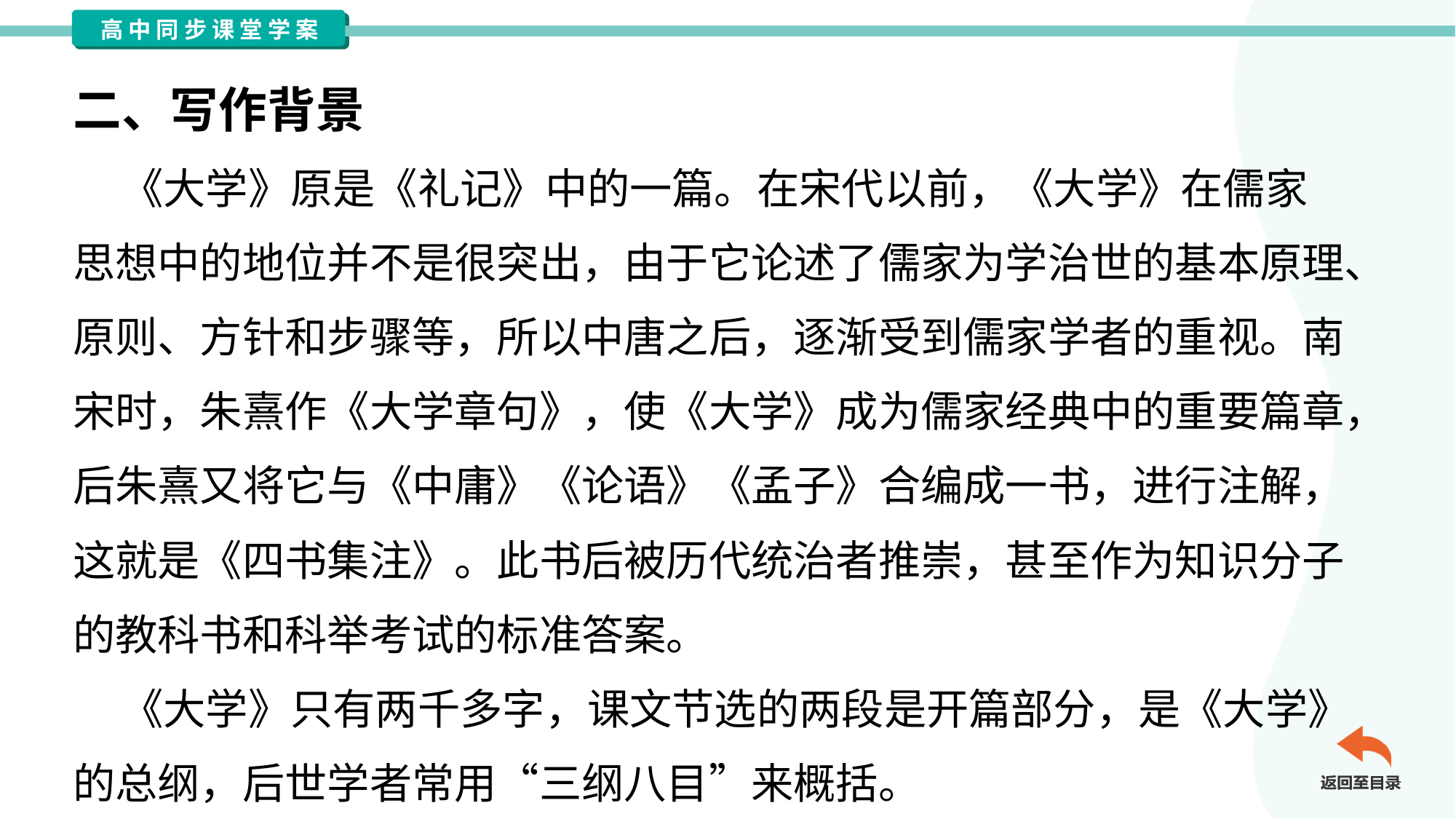

二、写作背景
    《大学》原是《礼记》中的一篇。在宋代以前，《大学》在儒家
思想中的地位并不是很突出，由于它论述了儒家为学治世的基本原理、
原则、方针和步骤等，所以中唐之后，逐渐受到儒家学者的重视。南
宋时，朱熹作《大学章句》，使《大学》成为儒家经典中的重要篇章，
后朱熹又将它与《中庸》《论语》《孟子》合编成一书，进行注解，
这就是《四书集注》。此书后被历代统治者推崇，甚至作为知识分子
的教科书和科举考试的标准答案。
    《大学》只有两千多字，课文节选的两段是开篇部分，是《大学》
的总纲，后世学者常用“三纲八目”来概括。